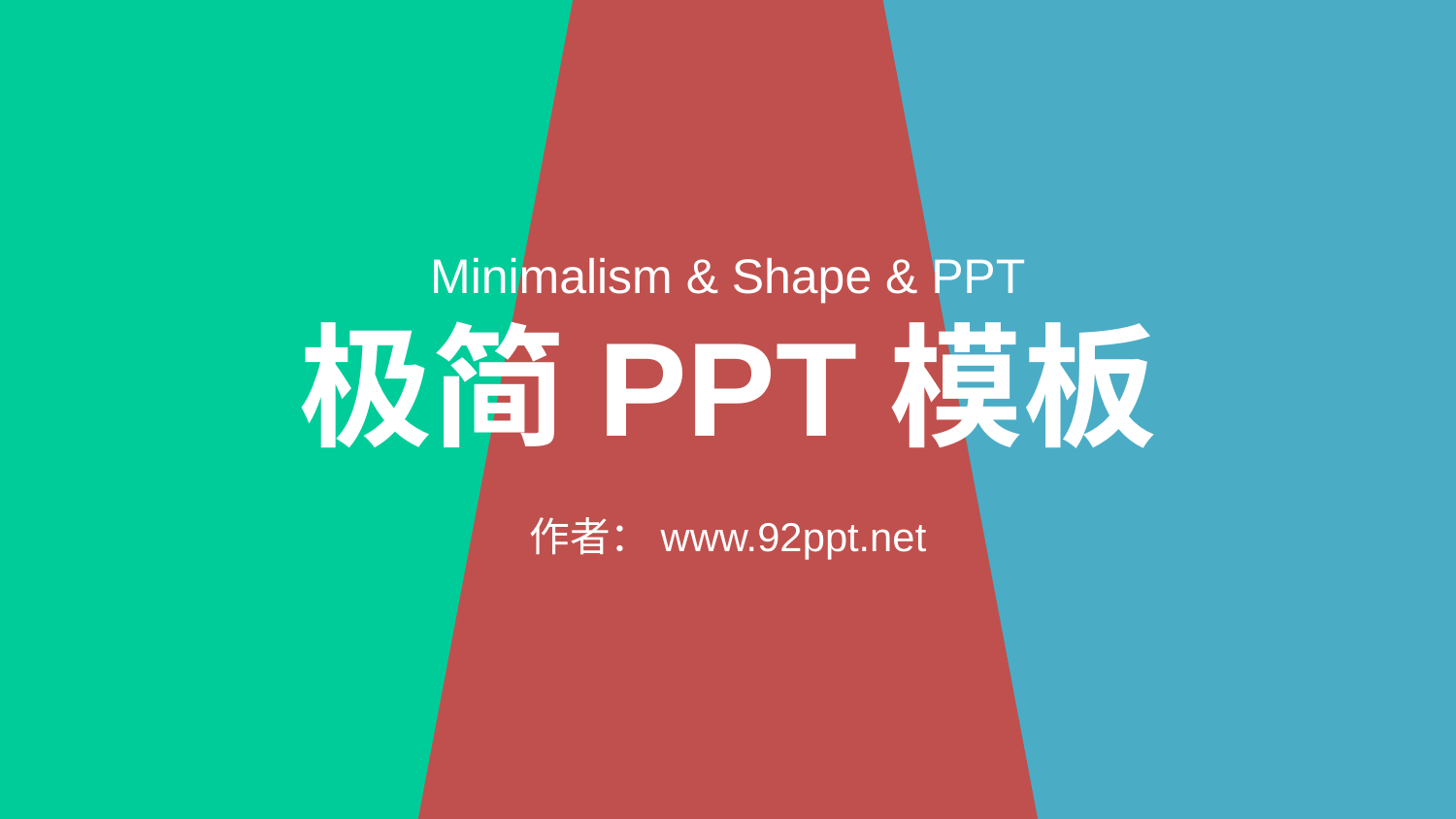

Minimalism & Shape & PPT
极简PPT模板
作者：www.92ppt.net